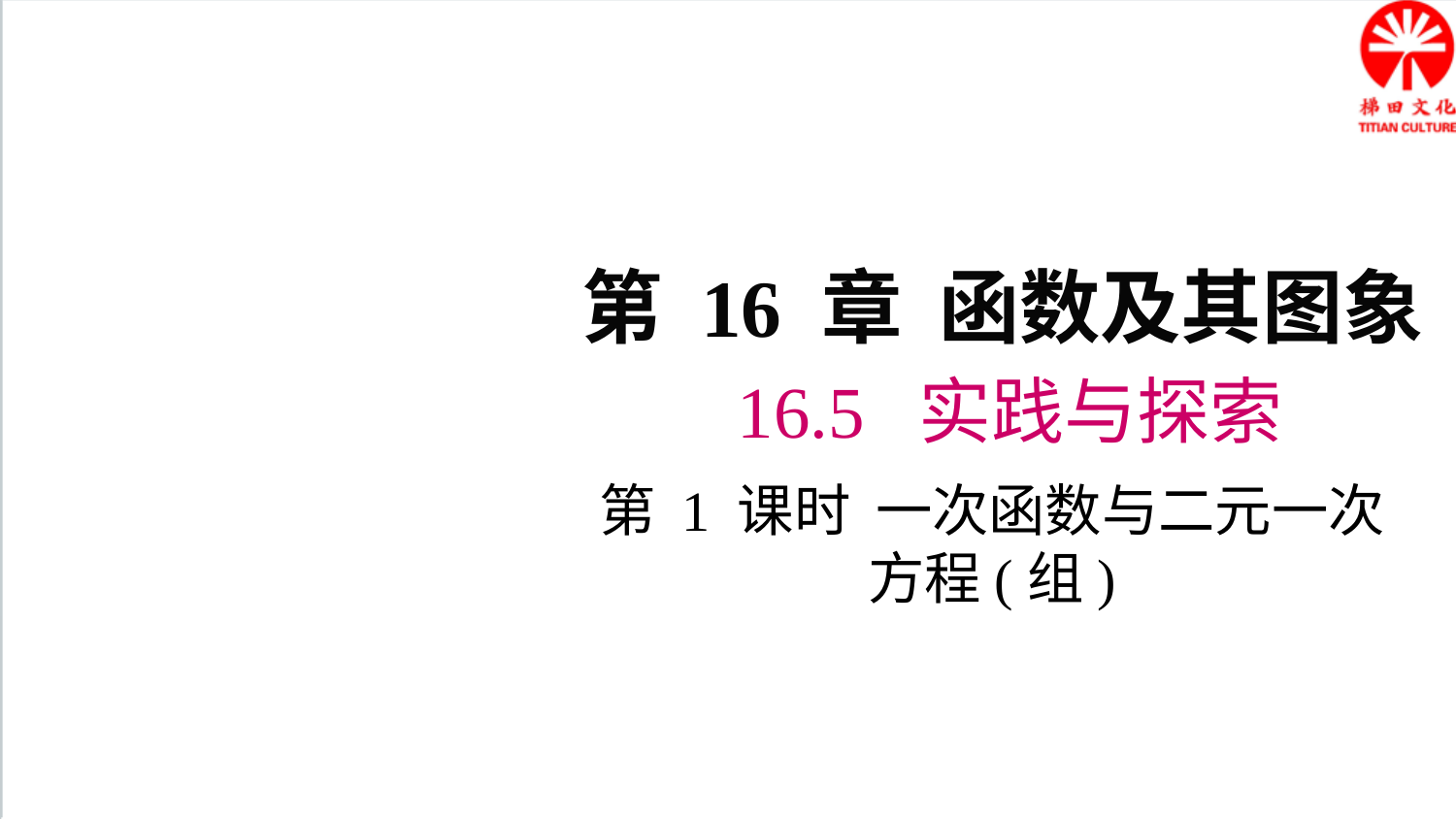

第 16 章  函数及其图象
16.5  实践与探索
第 1 课时  一次函数与二元一次方程(组)